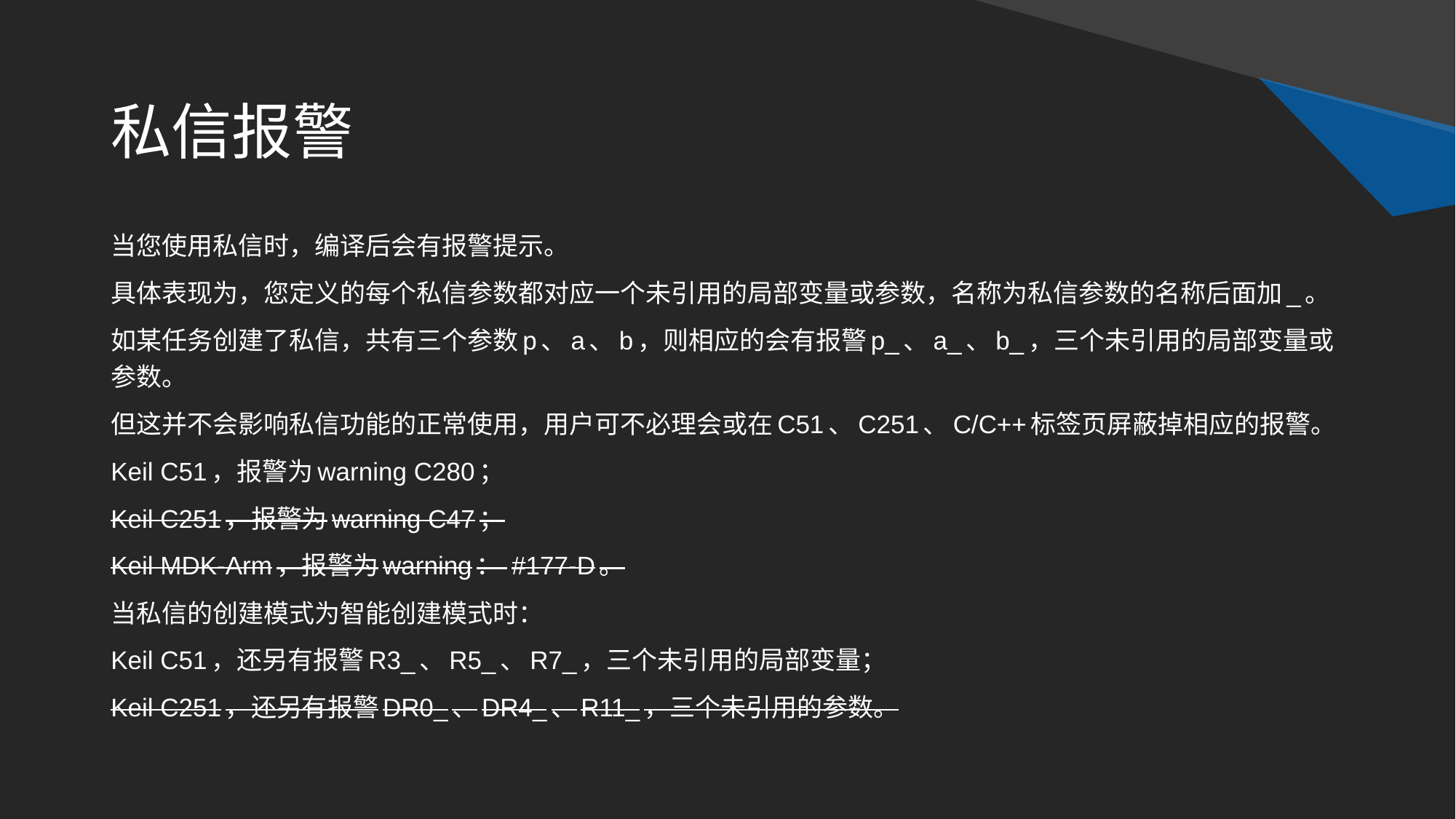

# 私信报警
当您使用私信时，编译后会有报警提示。
具体表现为，您定义的每个私信参数都对应一个未引用的局部变量或参数，名称为私信参数的名称后面加_。
如某任务创建了私信，共有三个参数p、a、b，则相应的会有报警p_、a_、b_，三个未引用的局部变量或参数。
但这并不会影响私信功能的正常使用，用户可不必理会或在C51、C251、C/C++标签页屏蔽掉相应的报警。
Keil C51，报警为warning C280；
Keil C251，报警为warning C47；
Keil MDK-Arm，报警为warning： #177-D。
当私信的创建模式为智能创建模式时：
Keil C51，还另有报警R3_、R5_、R7_，三个未引用的局部变量；
Keil C251，还另有报警DR0_、DR4_、R11_，三个未引用的参数。